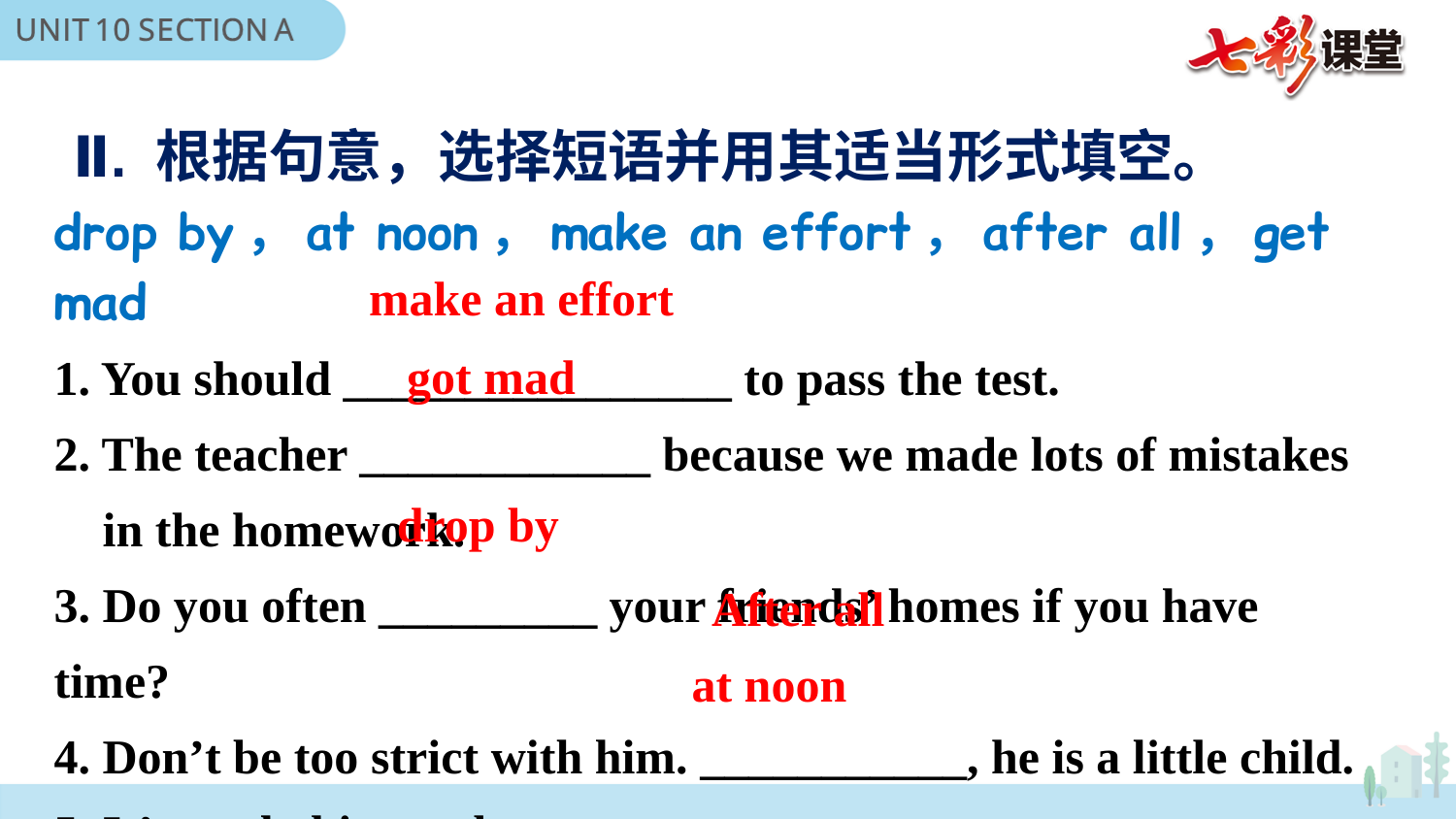

Ⅱ. 根据句意，选择短语并用其适当形式填空。
drop by，at noon，make an effort，after all，get mad
1. You should ________________ to pass the test.
2. The teacher ____________ because we made lots of mistakes
    in the homework.
3. Do you often _________ your friends’ homes if you have time?
4. Don’t be too strict with him. ___________, he is a little child.
5. It’s my habit to take a nap ________________.
make an effort
got mad
drop by
After all
at noon